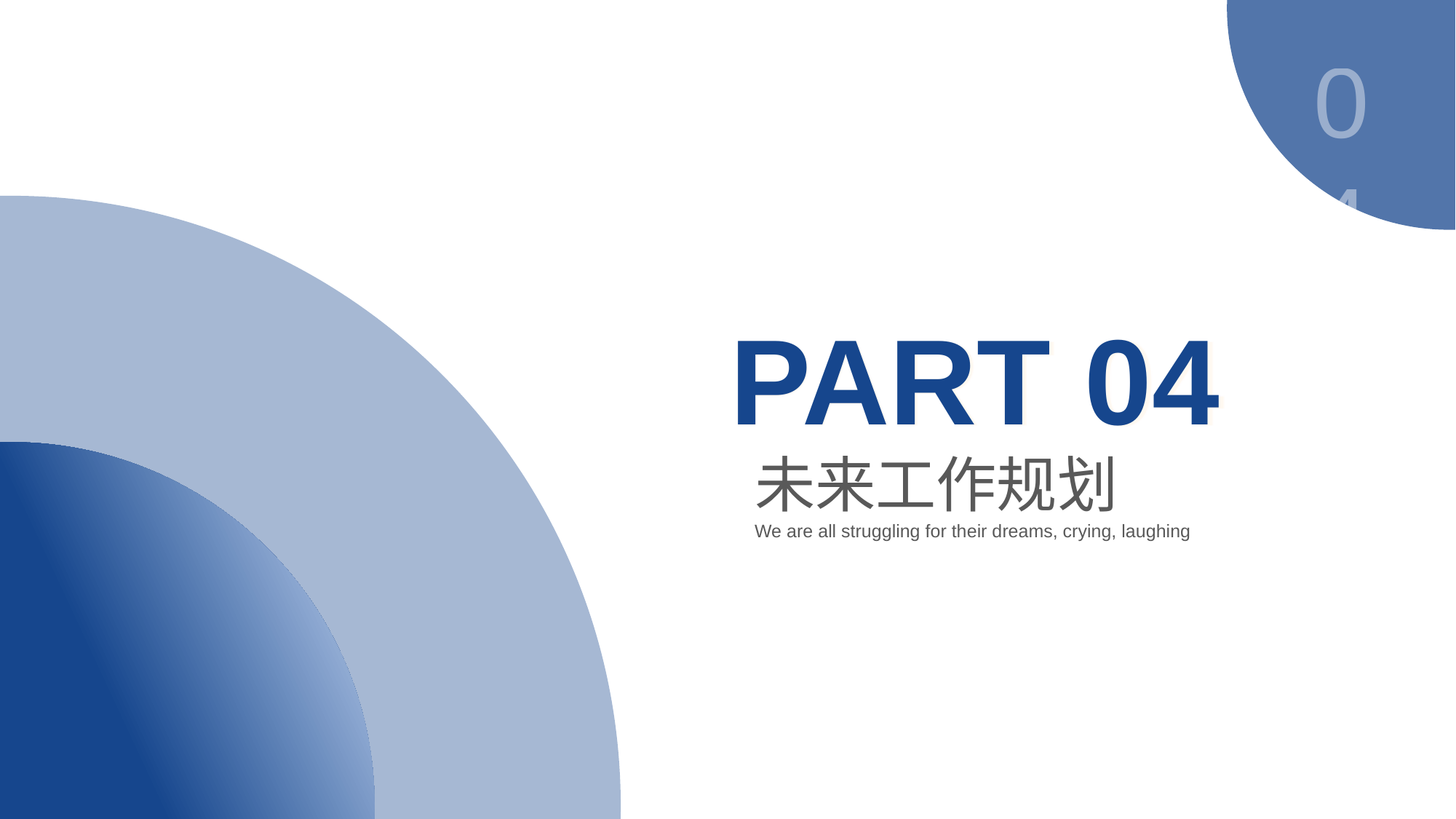

04

PART 04
未来工作规划
We are all struggling for their dreams, crying, laughing